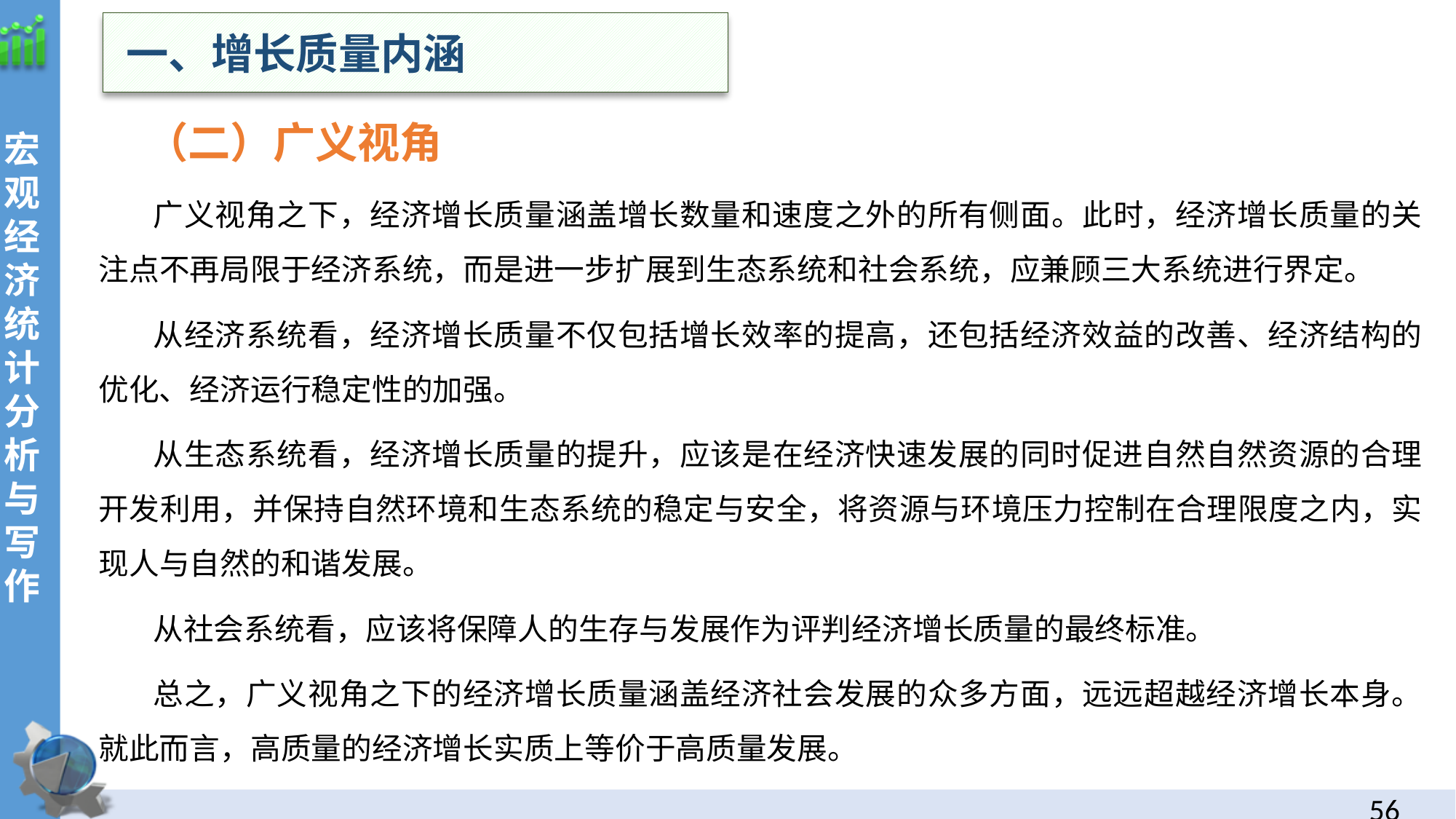

一、增长质量内涵
 （二）广义视角
广义视角之下，经济增长质量涵盖增长数量和速度之外的所有侧面。此时，经济增长质量的关注点不再局限于经济系统，而是进一步扩展到生态系统和社会系统，应兼顾三大系统进行界定。
从经济系统看，经济增长质量不仅包括增长效率的提高，还包括经济效益的改善、经济结构的优化、经济运行稳定性的加强。
从生态系统看，经济增长质量的提升，应该是在经济快速发展的同时促进自然自然资源的合理开发利用，并保持自然环境和生态系统的稳定与安全，将资源与环境压力控制在合理限度之内，实现人与自然的和谐发展。
从社会系统看，应该将保障人的生存与发展作为评判经济增长质量的最终标准。
总之，广义视角之下的经济增长质量涵盖经济社会发展的众多方面，远远超越经济增长本身。就此而言，高质量的经济增长实质上等价于高质量发展。

56